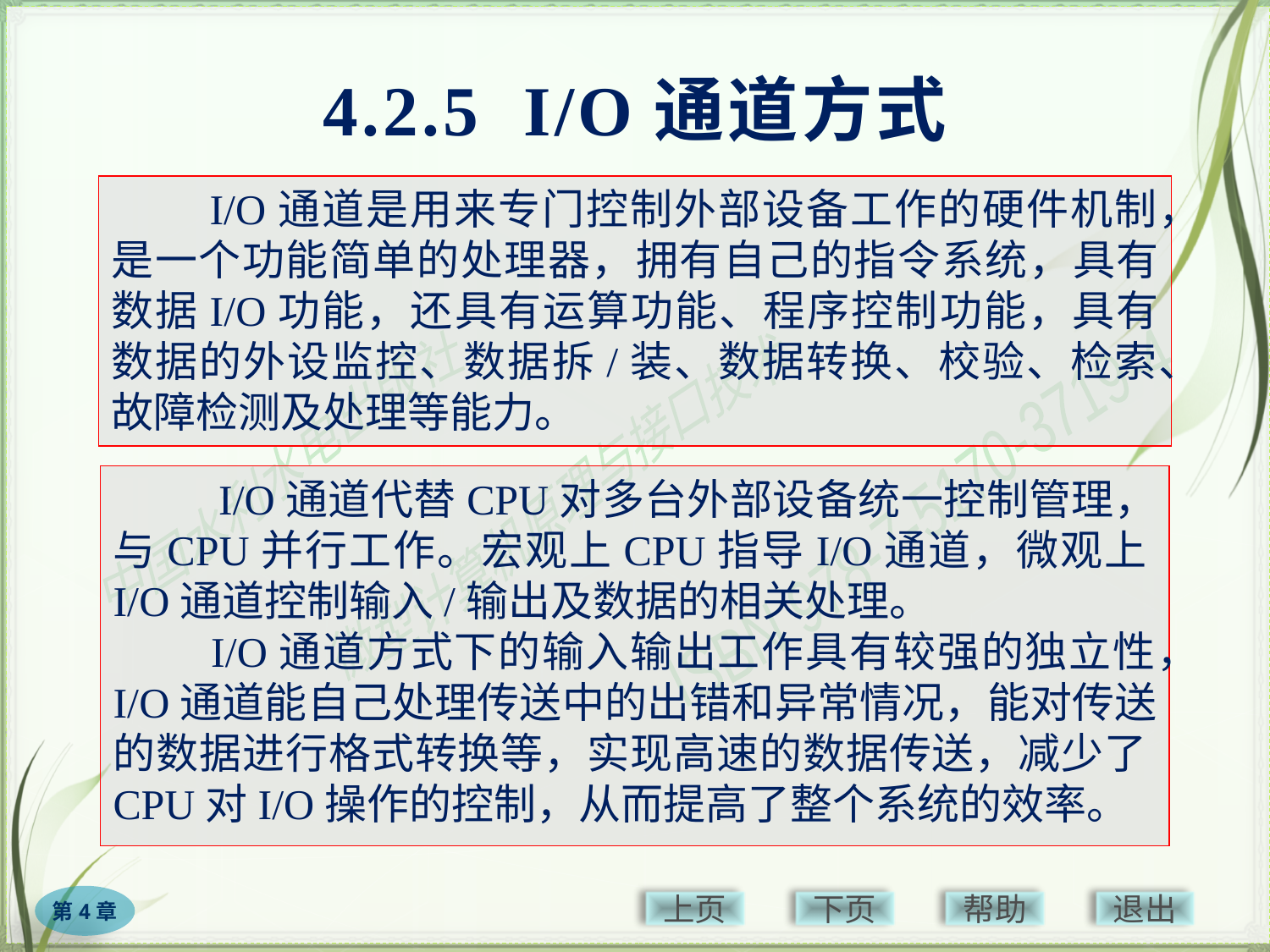

# 4.2.5  I/O通道方式
　　I/O通道是用来专门控制外部设备工作的硬件机制，是一个功能简单的处理器，拥有自己的指令系统，具有数据I/O功能，还具有运算功能、程序控制功能，具有数据的外设监控、数据拆/装、数据转换、校验、检索、故障检测及处理等能力。
　　 I/O通道代替CPU对多台外部设备统一控制管理，与CPU并行工作。宏观上CPU指导I/O通道，微观上I/O通道控制输入/输出及数据的相关处理。
　　I/O通道方式下的输入输出工作具有较强的独立性，I/O通道能自己处理传送中的出错和异常情况，能对传送的数据进行格式转换等，实现高速的数据传送，减少了CPU对I/O操作的控制，从而提高了整个系统的效率。